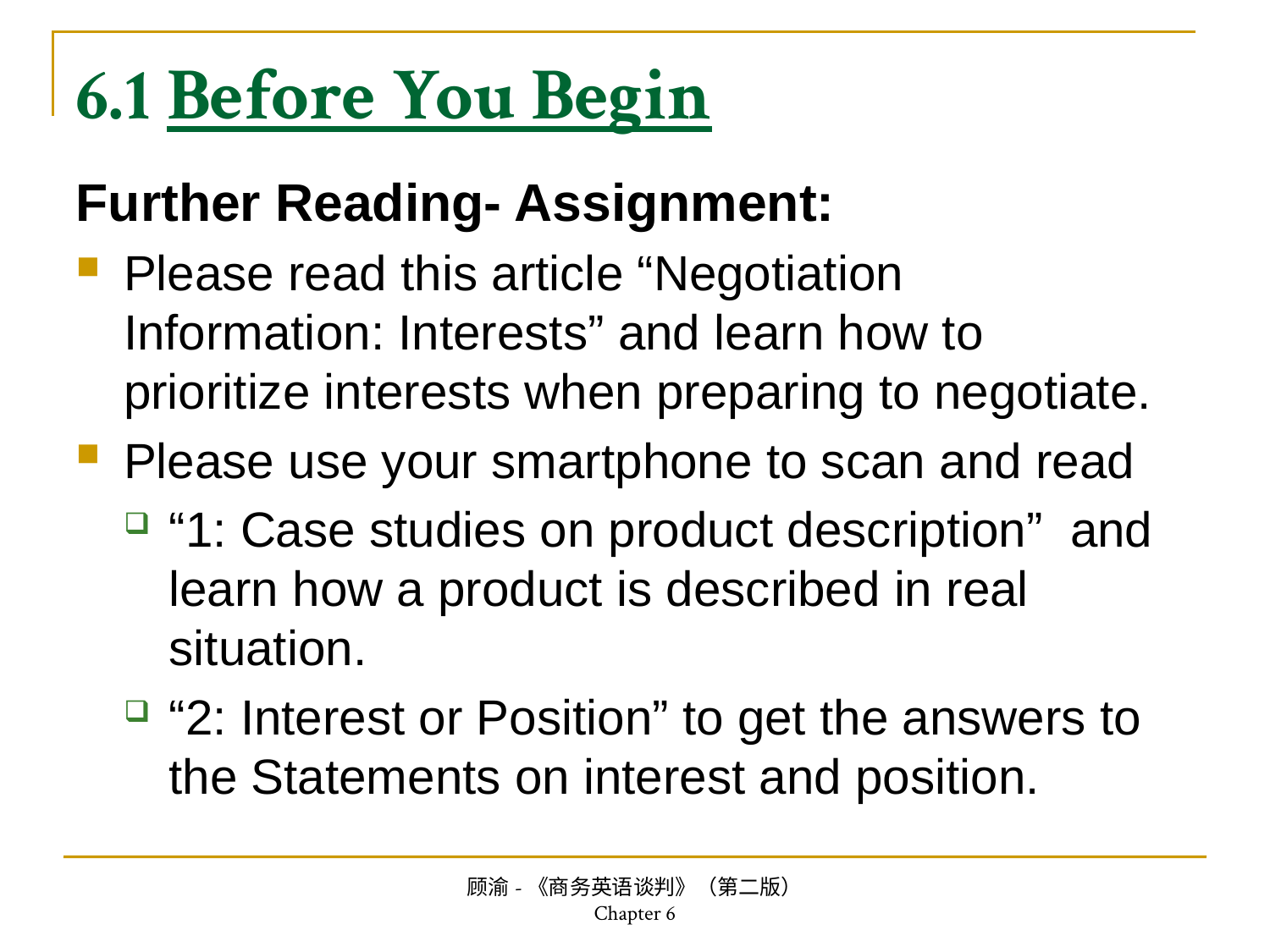

# 6.1 Before You Begin
Further Reading- Assignment:
Please read this article “Negotiation Information: Interests” and learn how to prioritize interests when preparing to negotiate.
Please use your smartphone to scan and read
“1: Case studies on product description”  and learn how a product is described in real situation.
“2: Interest or Position” to get the answers to the Statements on interest and position.

13
顾渝-《商务英语谈判》（第二版） Chapter 6